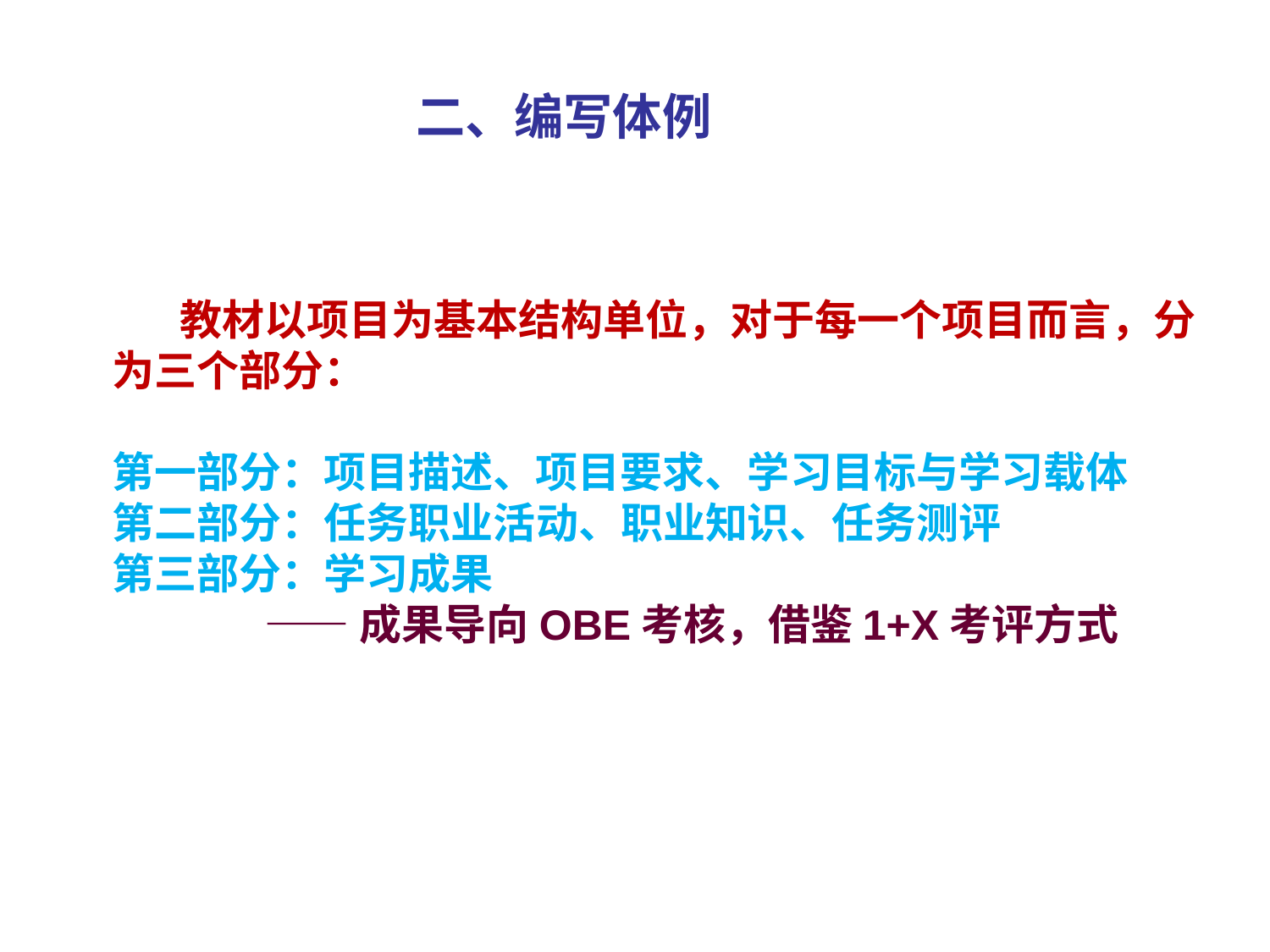

二、编写体例
      教材以项目为基本结构单位，对于每一个项目而言，分为三个部分：

第一部分：项目描述、项目要求、学习目标与学习载体第二部分：任务职业活动、职业知识、任务测评第三部分：学习成果
                ——成果导向OBE考核，借鉴1+X考评方式